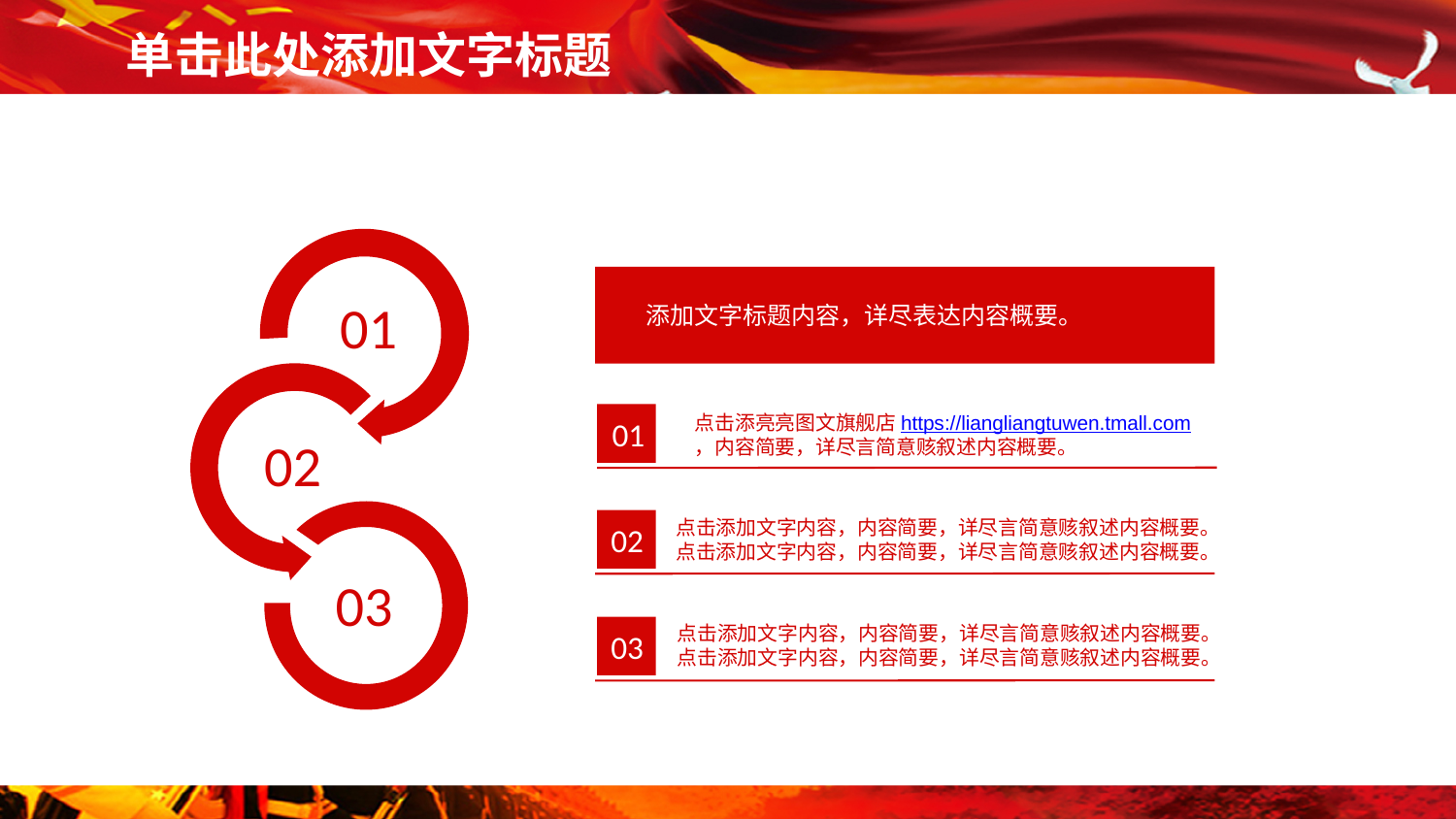

01
添加文字标题内容，详尽表达内容概要。

点击添亮亮图文旗舰店https://liangliangtuwen.tmall.com
，内容简要，详尽言简意赅叙述内容概要。

01
02

点击添加文字内容，内容简要，详尽言简意赅叙述内容概要。
点击添加文字内容，内容简要，详尽言简意赅叙述内容概要。

02
03
点击添加文字内容，内容简要，详尽言简意赅叙述内容概要。
点击添加文字内容，内容简要，详尽言简意赅叙述内容概要。

03
0.5 秒延迟符，无
意义，可删除.